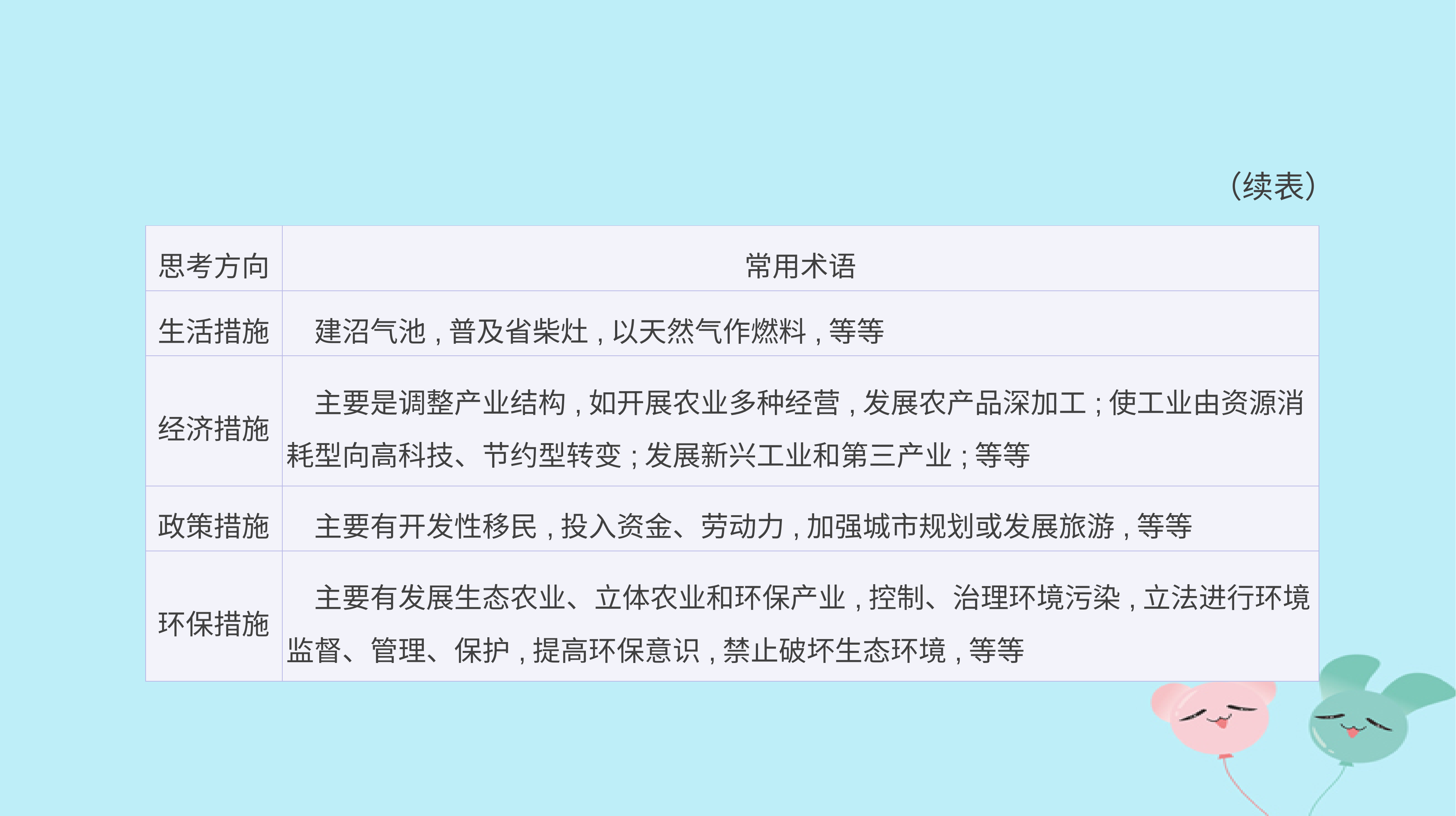

（续表）
| 思考方向 | 常用术语 |
| --- | --- |
| 生活措施 | 建沼气池,普及省柴灶,以天然气作燃料,等等 |
| 经济措施 | 主要是调整产业结构,如开展农业多种经营,发展农产品深加工;使工业由资源消耗型向高科技、节约型转变;发展新兴工业和第三产业;等等 |
| 政策措施 | 主要有开发性移民,投入资金、劳动力,加强城市规划或发展旅游,等等 |
| 环保措施 | 主要有发展生态农业、立体农业和环保产业,控制、治理环境污染,立法进行环境监督、管理、保护,提高环保意识,禁止破坏生态环境,等等 |